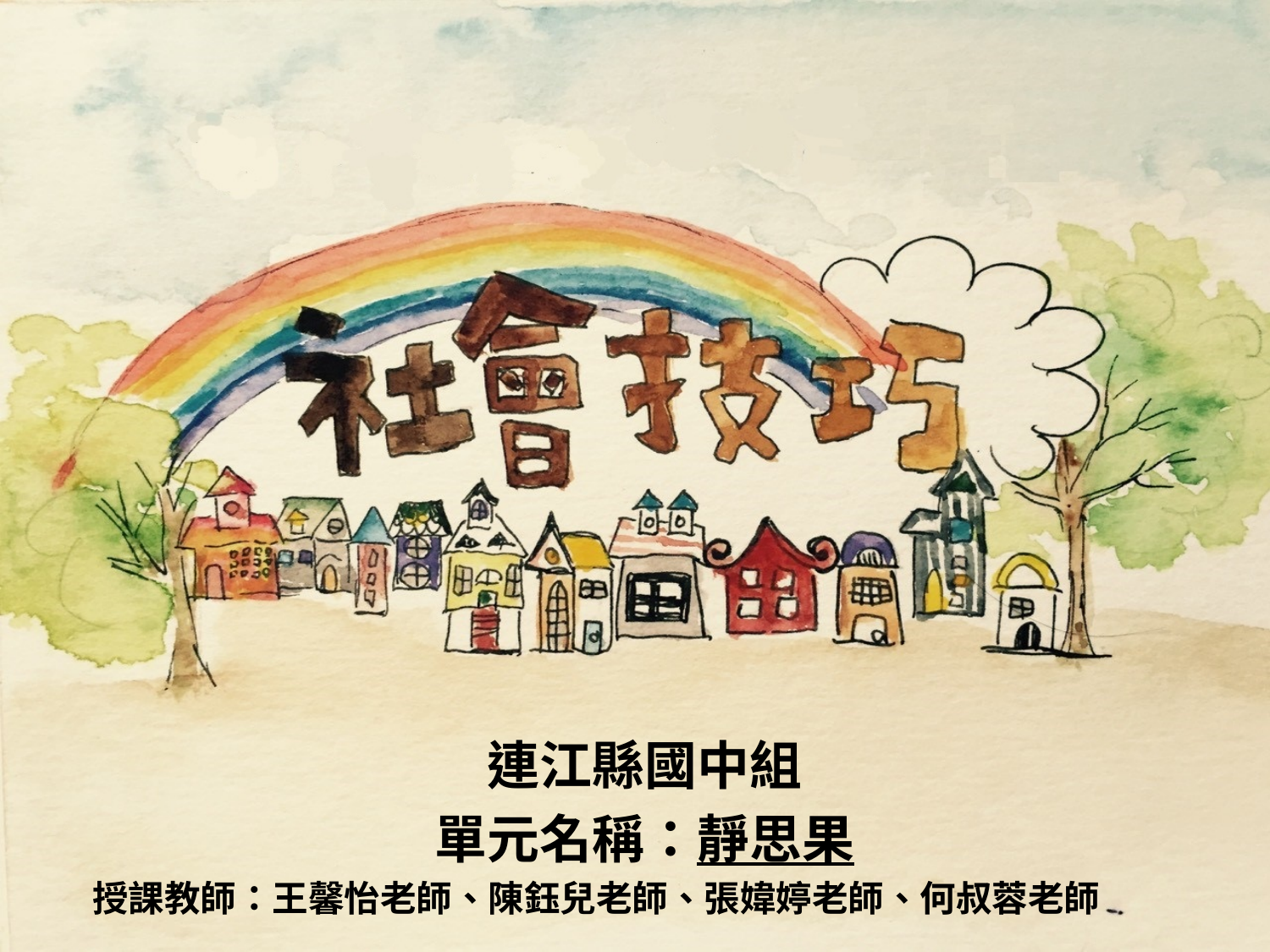

#
連江縣國中組
單元名稱：靜思果
授課教師：王馨怡老師、陳鈺兒老師、張媁婷老師、何叔蓉老師